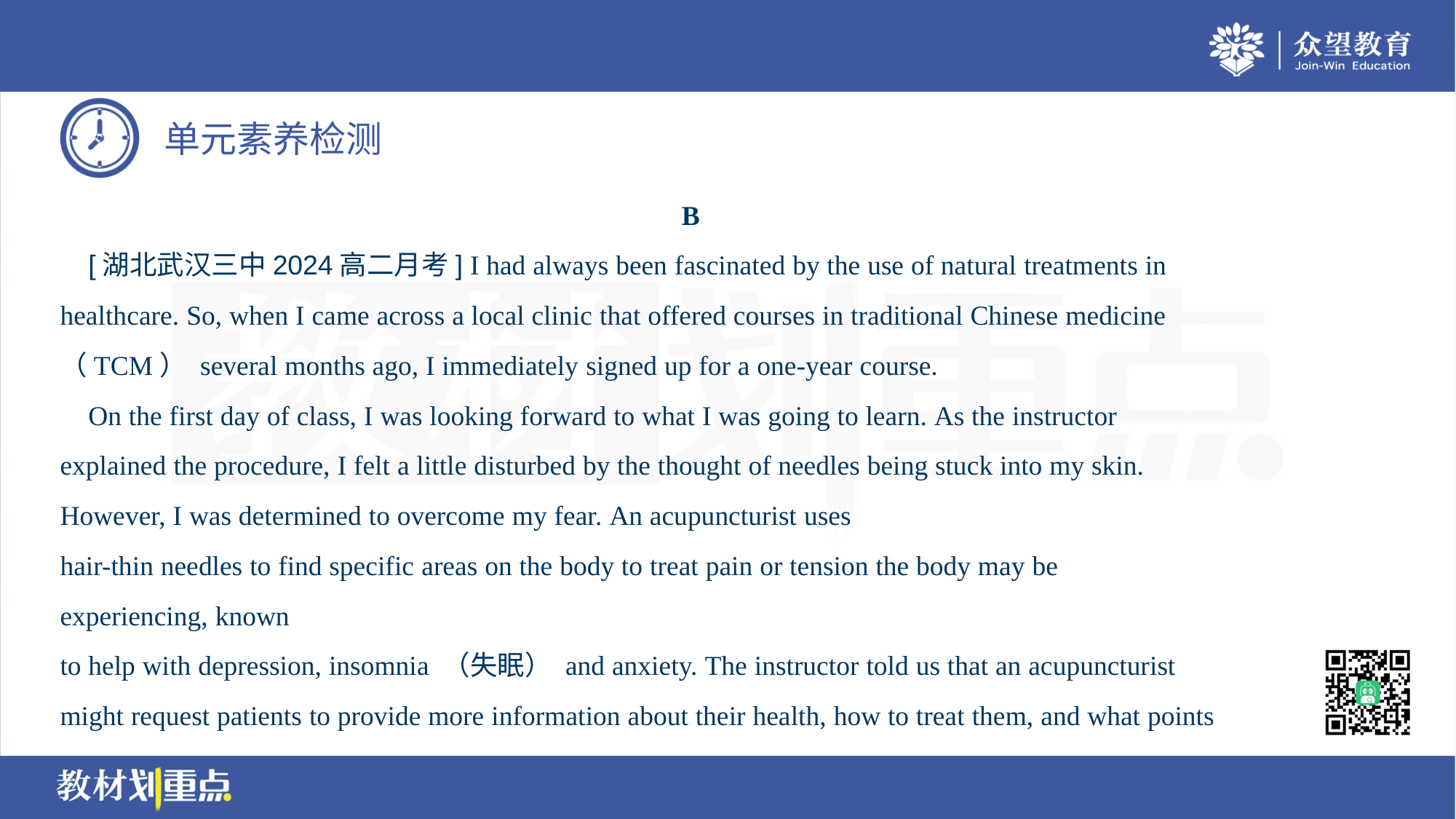

B
    [湖北武汉三中2024高二月考] I had always been fascinated by the use of natural treatments in
healthcare. So, when I came across a local clinic that offered courses in traditional Chinese medicine
（TCM） several months ago, I immediately signed up for a one-year course.
    On the first day of class, I was looking forward to what I was going to learn. As the instructor
explained the procedure, I felt a little disturbed by the thought of needles being stuck into my skin.
However, I was determined to overcome my fear. An acupuncturist uses
hair-thin needles to find specific areas on the body to treat pain or tension the body may be
experiencing, known
to help with depression, insomnia （失眠） and anxiety. The instructor told us that an acupuncturist
might request patients to provide more information about their health, how to treat them, and what points